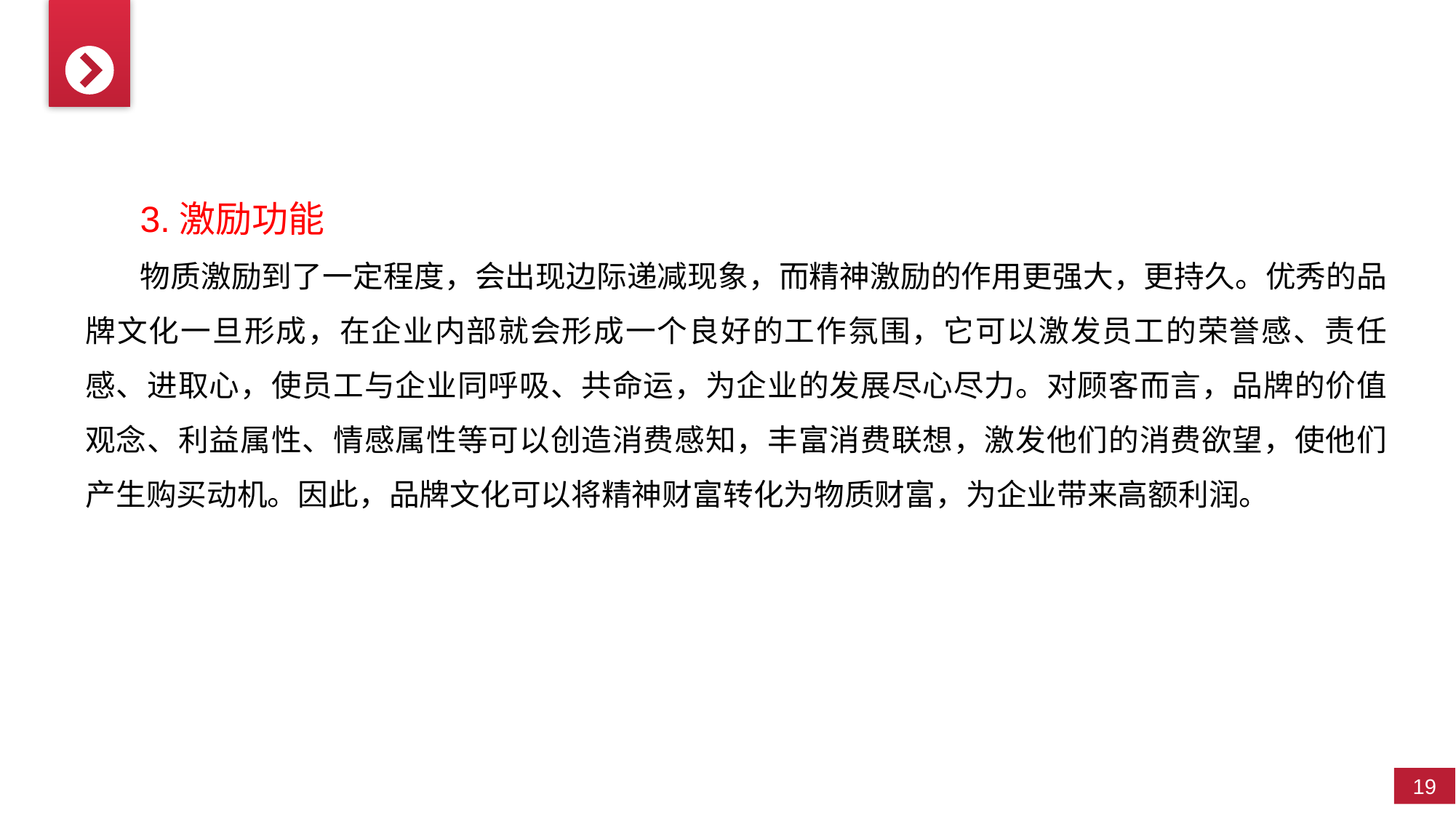

3.激励功能
物质激励到了一定程度，会出现边际递减现象，而精神激励的作用更强大，更持久。优秀的品牌文化一旦形成，在企业内部就会形成一个良好的工作氛围，它可以激发员工的荣誉感、责任感、进取心，使员工与企业同呼吸、共命运，为企业的发展尽心尽力。对顾客而言，品牌的价值观念、利益属性、情感属性等可以创造消费感知，丰富消费联想，激发他们的消费欲望，使他们产生购买动机。因此，品牌文化可以将精神财富转化为物质财富，为企业带来高额利润。